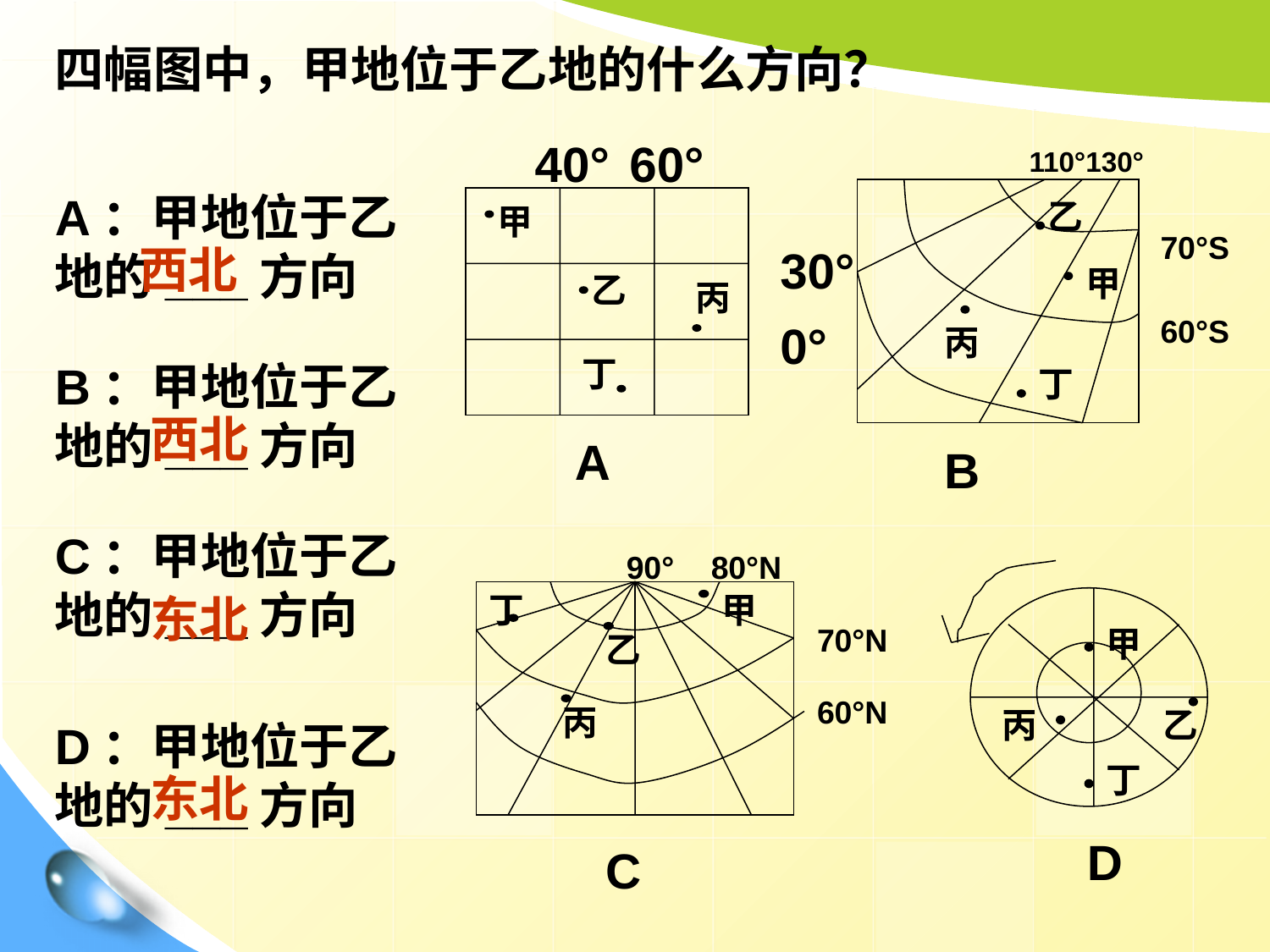

四幅图中，甲地位于乙地的什么方向？
40°
60°

30°
0°

甲
乙
丙
丁
A
110°
130°

乙
甲
丙
丁
70°S
60°S
B
A：甲地位于乙地的___方向
西北
B：甲地位于乙地的___方向
西北
C：甲地位于乙地的___方向
90°
80°N
丁

甲
乙
丙
70°N
60°N
C

甲
丙
乙
丁
D
东北
D：甲地位于乙地的___方向
东北